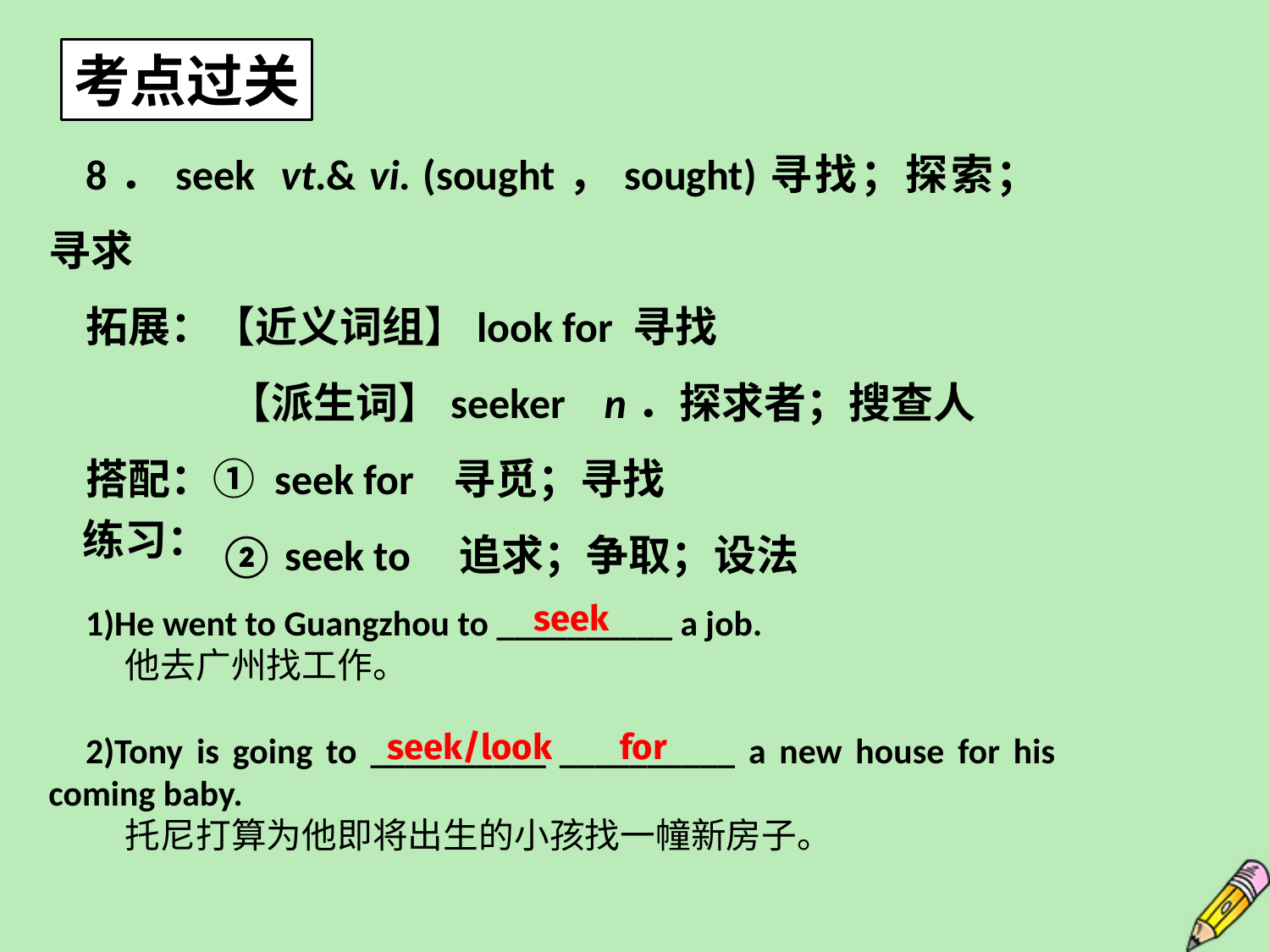

考点过关
8．seek  vt.& vi. (sought，sought)寻找；探索；寻求
拓展：【近义词组】look for 寻找
              【派生词】seeker    n．探求者；搜查人
搭配：① seek for   寻觅；寻找
              ② seek to    追求；争取；设法
练习：
seek
1)He went to Guangzhou to __________ a job.
    他去广州找工作。

2)Tony is going to __________ __________ a new house for his coming baby.
    托尼打算为他即将出生的小孩找一幢新房子。
seek/look        for
11